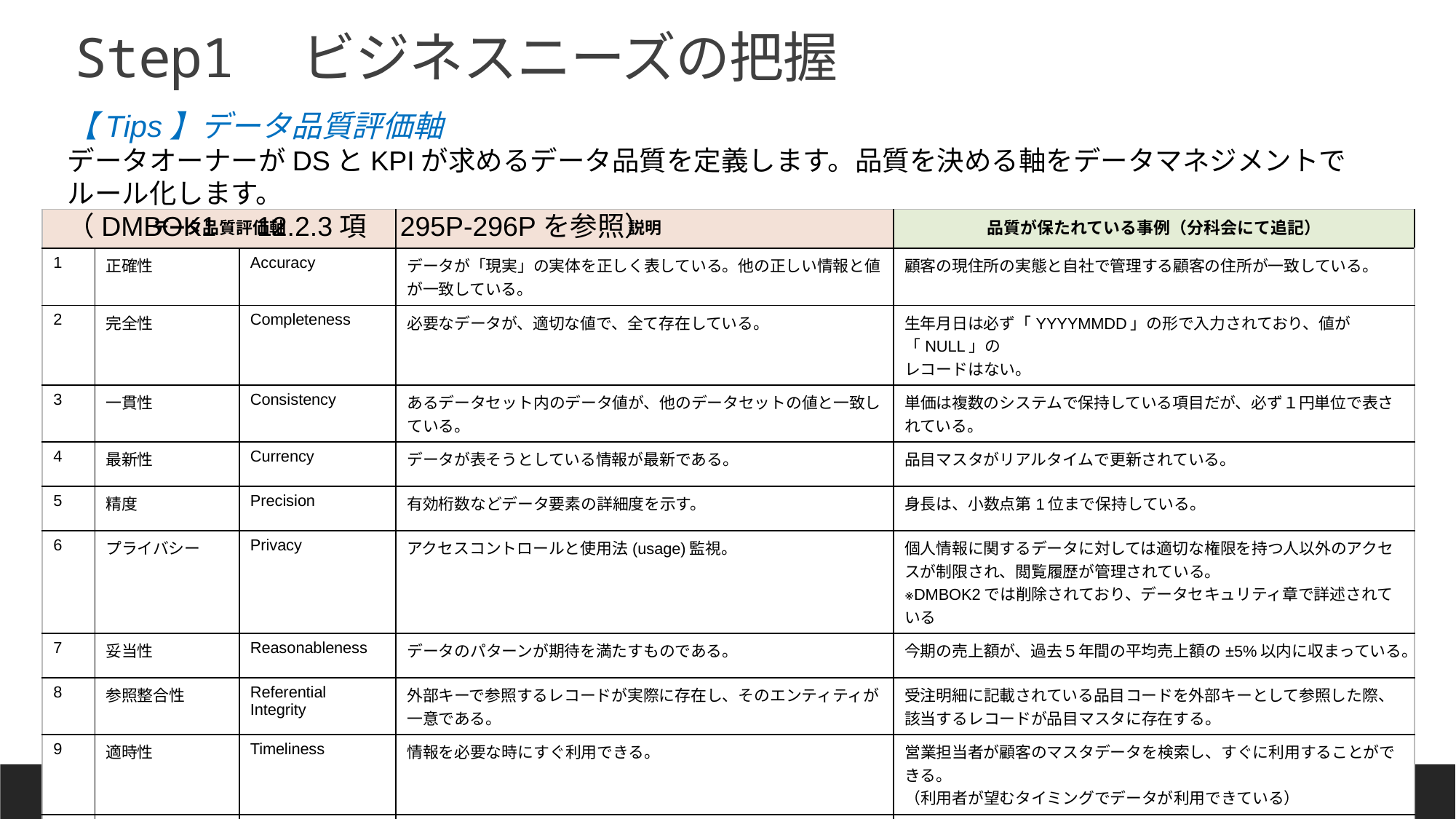

Step1　ビジネスニーズの把握
【Tips】データ品質評価軸
データオーナーがDSとKPIが求めるデータ品質を定義します。品質を決める軸をデータマネジメントでルール化します。
（DMBOK1　12.2.3項　295P-296Pを参照）
| データ品質評価軸 |  |  | 説明 | 品質が保たれている事例（分科会にて追記） |
| --- | --- | --- | --- | --- |
| 1 | 正確性 | Accuracy | データが「現実」の実体を正しく表している。他の正しい情報と値が一致している。 | 顧客の現住所の実態と自社で管理する顧客の住所が一致している。 |
| 2 | 完全性 | Completeness | 必要なデータが、適切な値で、全て存在している。 | 生年月日は必ず「YYYYMMDD」の形で入力されており、値が「NULL」の レコードはない。 |
| 3 | 一貫性 | Consistency | あるデータセット内のデータ値が、他のデータセットの値と一致している。 | 単価は複数のシステムで保持している項目だが、必ず１円単位で表されている。 |
| 4 | 最新性 | Currency | データが表そうとしている情報が最新である。 | 品目マスタがリアルタイムで更新されている。 |
| 5 | 精度 | Precision | 有効桁数などデータ要素の詳細度を示す。 | 身長は、小数点第1位まで保持している。 |
| 6 | プライバシー | Privacy | アクセスコントロールと使用法(usage)監視。 | 個人情報に関するデータに対しては適切な権限を持つ人以外のアクセスが制限され、閲覧履歴が管理されている。 ※DMBOK2では削除されており、データセキュリティ章で詳述されている |
| 7 | 妥当性 | Reasonableness | データのパターンが期待を満たすものである。 | 今期の売上額が、過去５年間の平均売上額の±5%以内に収まっている。 |
| 8 | 参照整合性 | Referential Integrity | 外部キーで参照するレコードが実際に存在し、そのエンティティが一意である。 | 受注明細に記載されている品目コードを外部キーとして参照した際、該当するレコードが品目マスタに存在する。 |
| 9 | 適時性 | Timeliness | 情報を必要な時にすぐ利用できる。 | 営業担当者が顧客のマスタデータを検索し、すぐに利用することができる。 （利用者が望むタイミングでデータが利用できている） |
| 10 | 一意性 | Uniqueness | エンティティがデータセット内に一つだけ存在する。 | 重複した顧客が登録されていない。 顧客「ABC商事」は、顧客コード「0001」でのみ表す。 |
| 11 | 有効性 | Validity | データ値が定義された値の範囲と合致している。 | 月の値が1から12のいずれかが設定されている。 |
Copyright 2022 DAMA-JAPAN　#8chapter　All right reserved.
17